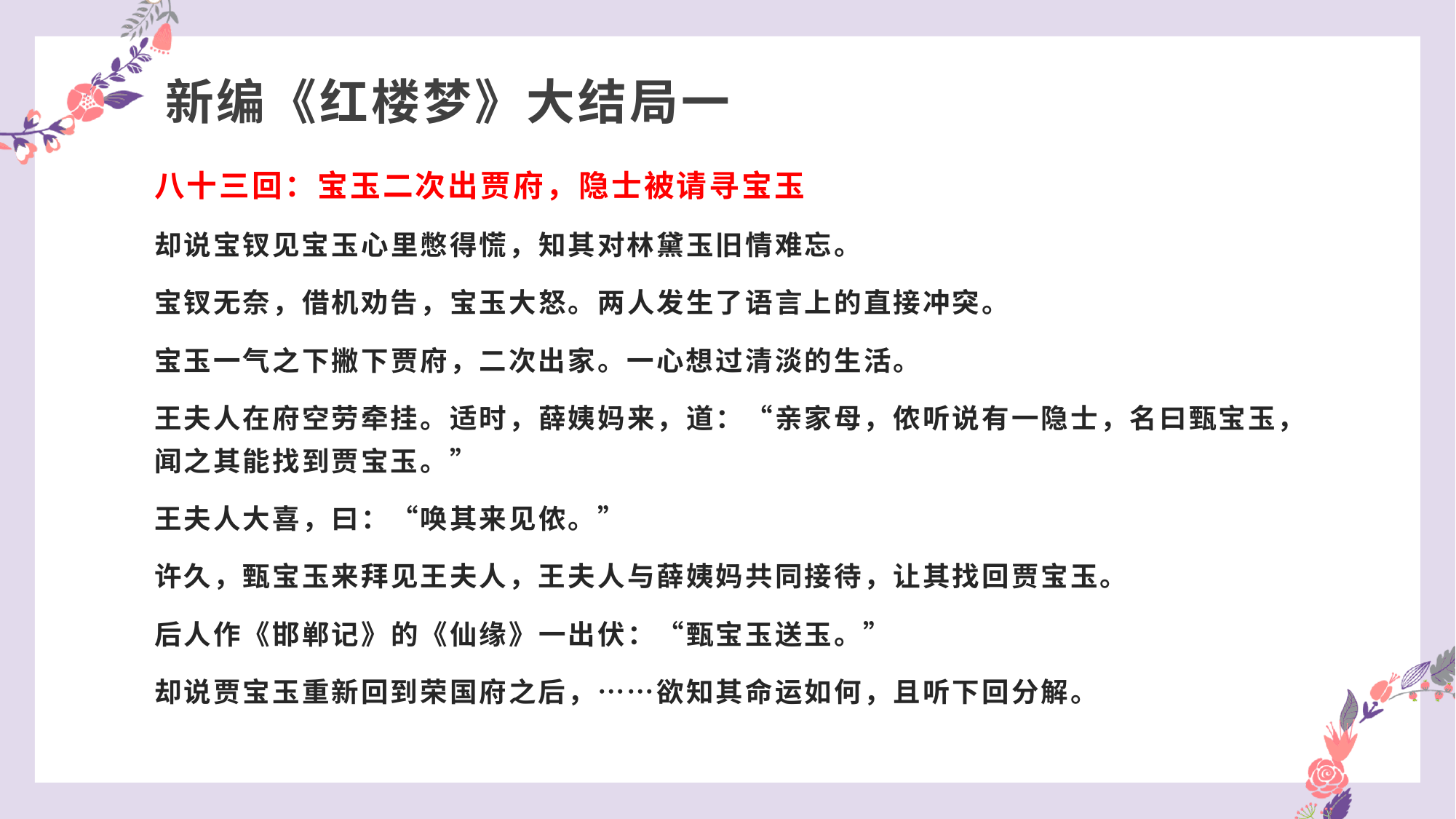

# 新编《红楼梦》大结局一
八十三回：宝玉二次出贾府，隐士被请寻宝玉
却说宝钗见宝玉心里憋得慌，知其对林黛玉旧情难忘。
宝钗无奈，借机劝告，宝玉大怒。两人发生了语言上的直接冲突。
宝玉一气之下撇下贾府，二次出家。一心想过清淡的生活。
王夫人在府空劳牵挂。适时，薛姨妈来，道：“亲家母，侬听说有一隐士，名曰甄宝玉，闻之其能找到贾宝玉。”
王夫人大喜，曰：“唤其来见侬。”
许久，甄宝玉来拜见王夫人，王夫人与薛姨妈共同接待，让其找回贾宝玉。
后人作《邯郸记》的《仙缘》一出伏：“甄宝玉送玉。”
却说贾宝玉重新回到荣国府之后，……欲知其命运如何，且听下回分解。